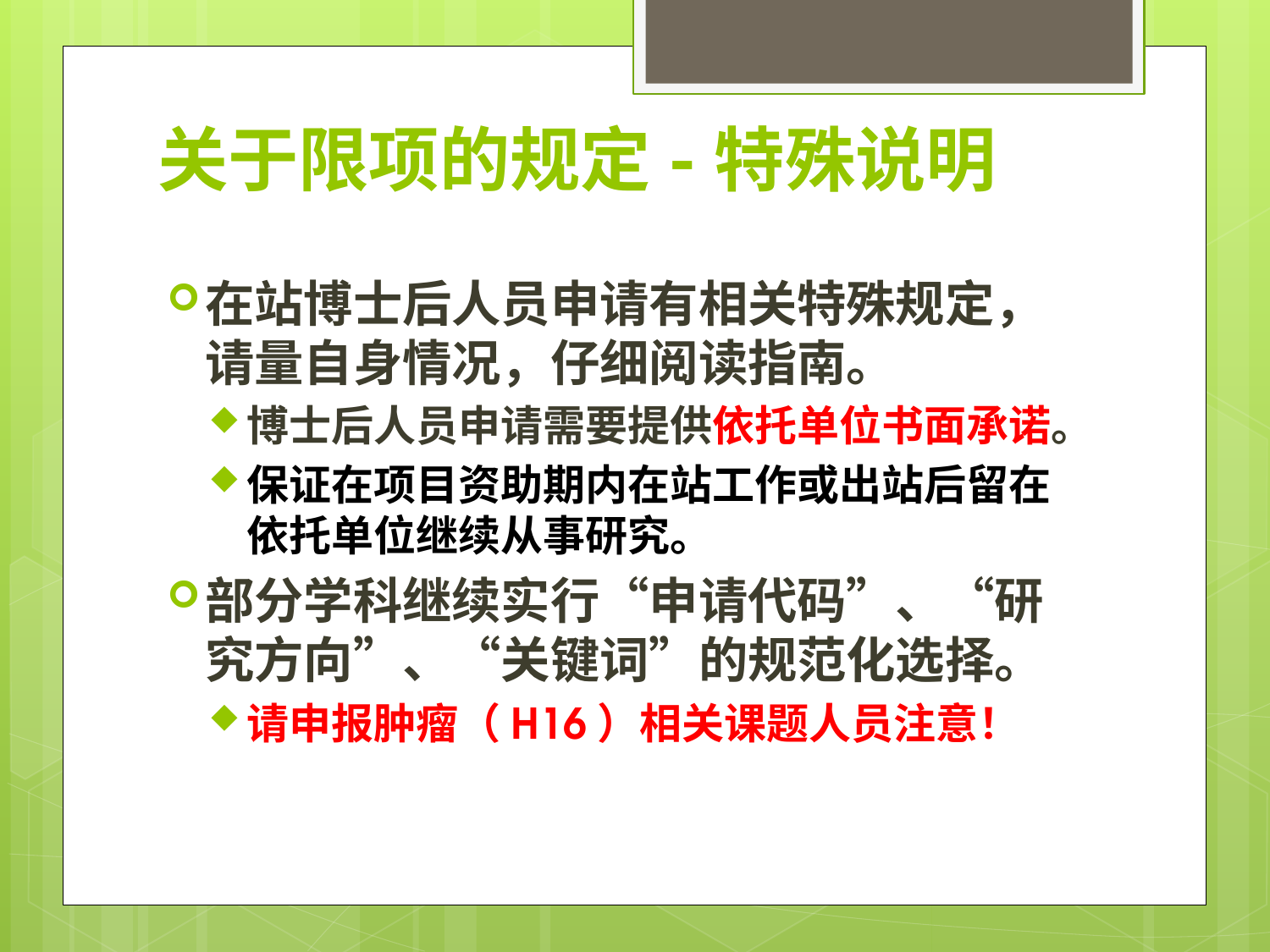

关于限项的规定-特殊说明
#
在站博士后人员申请有相关特殊规定，请量自身情况，仔细阅读指南。
博士后人员申请需要提供依托单位书面承诺。
保证在项目资助期内在站工作或出站后留在依托单位继续从事研究。
部分学科继续实行“申请代码”、“研究方向”、“关键词”的规范化选择。
请申报肿瘤（H16）相关课题人员注意！